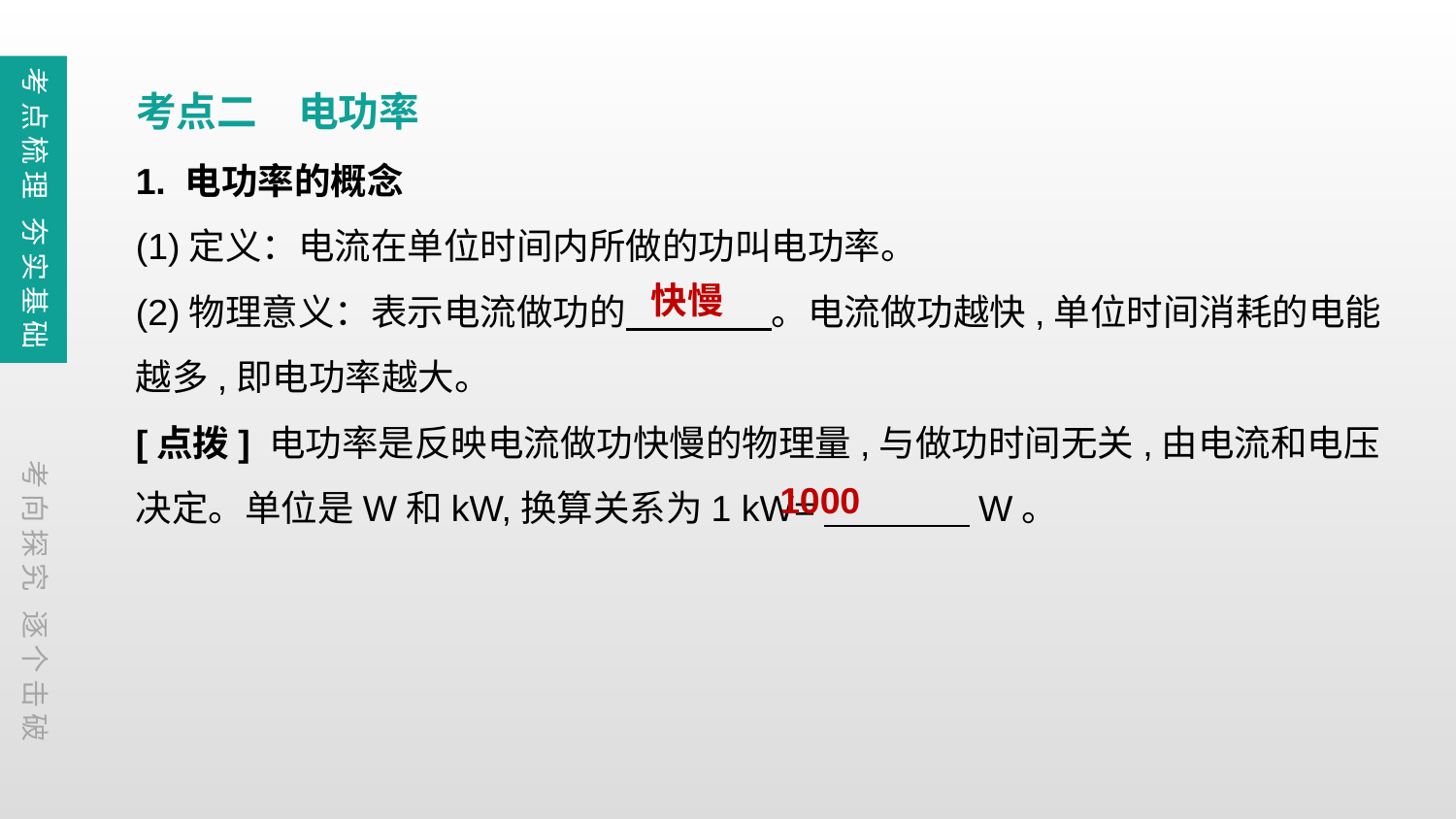

考点梳理 夯实基础
考点二　电功率
1. 电功率的概念
(1)定义：电流在单位时间内所做的功叫电功率。
(2)物理意义：表示电流做功的　　　　。电流做功越快,单位时间消耗的电能越多,即电功率越大。
[点拨] 电功率是反映电流做功快慢的物理量,与做功时间无关,由电流和电压决定。单位是W和kW,换算关系为1 kW=　　　　W。
快慢
考向探究 逐个击破
1000